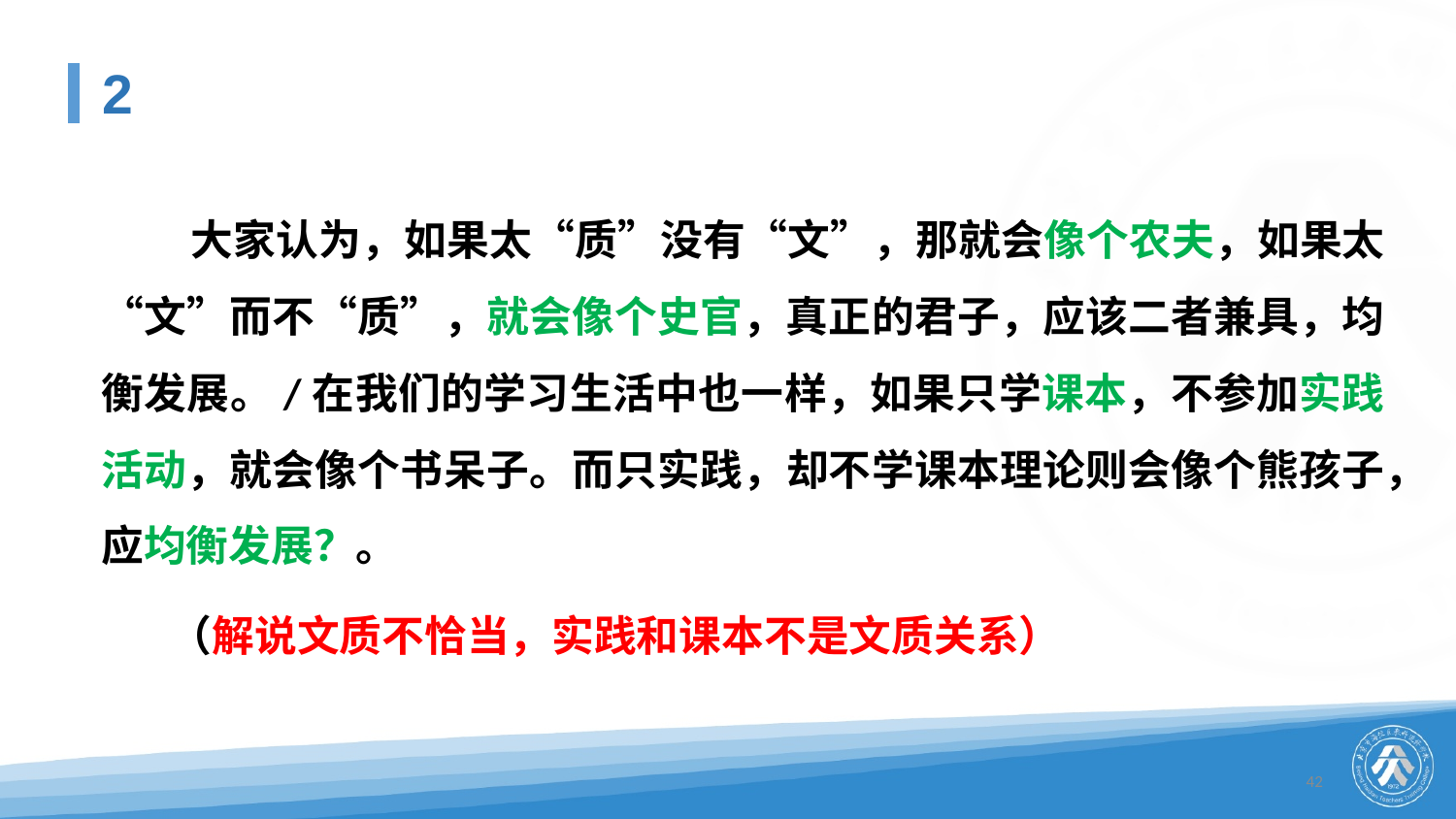

# 2
        大家认为，如果太“质”没有“文”，那就会像个农夫，如果太“文”而不“质”，就会像个史官，真正的君子，应该二者兼具，均衡发展。/在我们的学习生活中也一样，如果只学课本，不参加实践活动，就会像个书呆子。而只实践，却不学课本理论则会像个熊孩子，应均衡发展？。
      （解说文质不恰当，实践和课本不是文质关系）

42